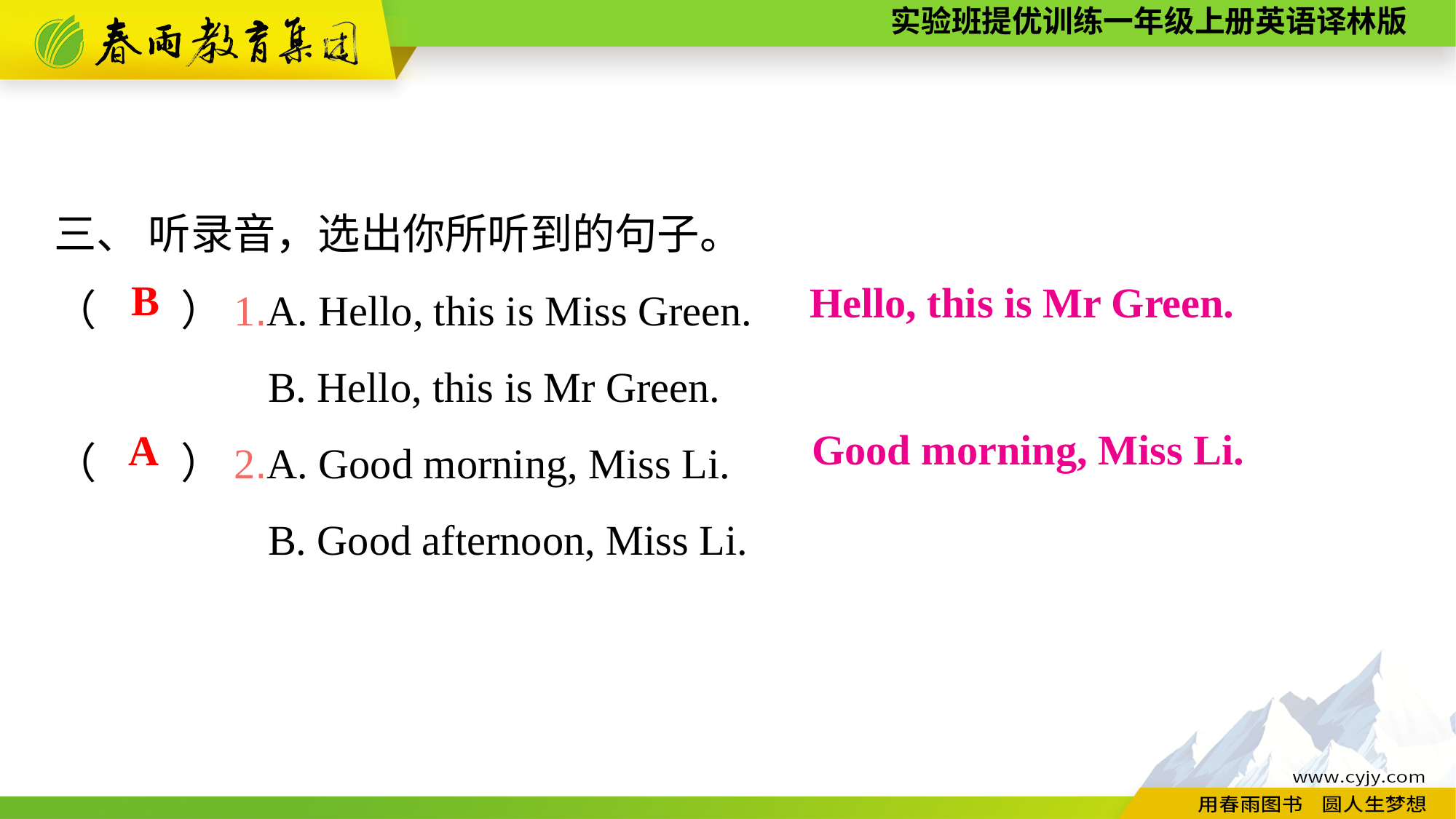

三、 听录音，选出你所听到的句子。
（　　）1.A. Hello, this is Miss Green.
B. Hello, this is Mr Green.
（　　）2.A. Good morning, Miss Li.
B. Good afternoon, Miss Li.
B
Hello, this is Mr Green.
Good morning, Miss Li.
A